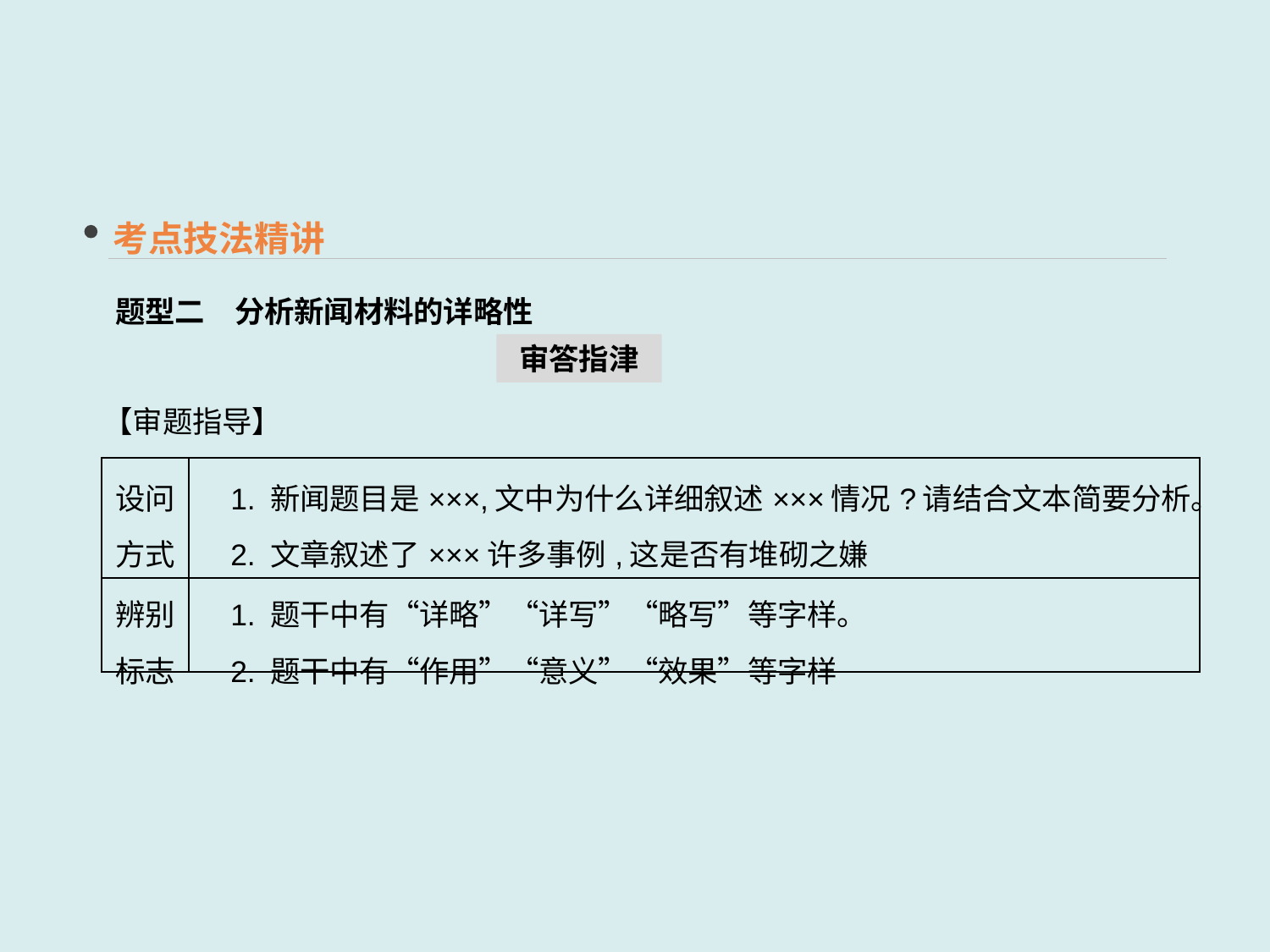

考点技法精讲

题型二　分析新闻材料的详略性
审答指津
【审题指导】
| 设问方式 | 1. 新闻题目是×××,文中为什么详细叙述×××情况?请结合文本简要分析。 　2. 文章叙述了×××许多事例,这是否有堆砌之嫌 |
| --- | --- |
| 辨别标志 | 1. 题干中有“详略”“详写”“略写”等字样。 　2. 题干中有“作用”“意义”“效果”等字样 |